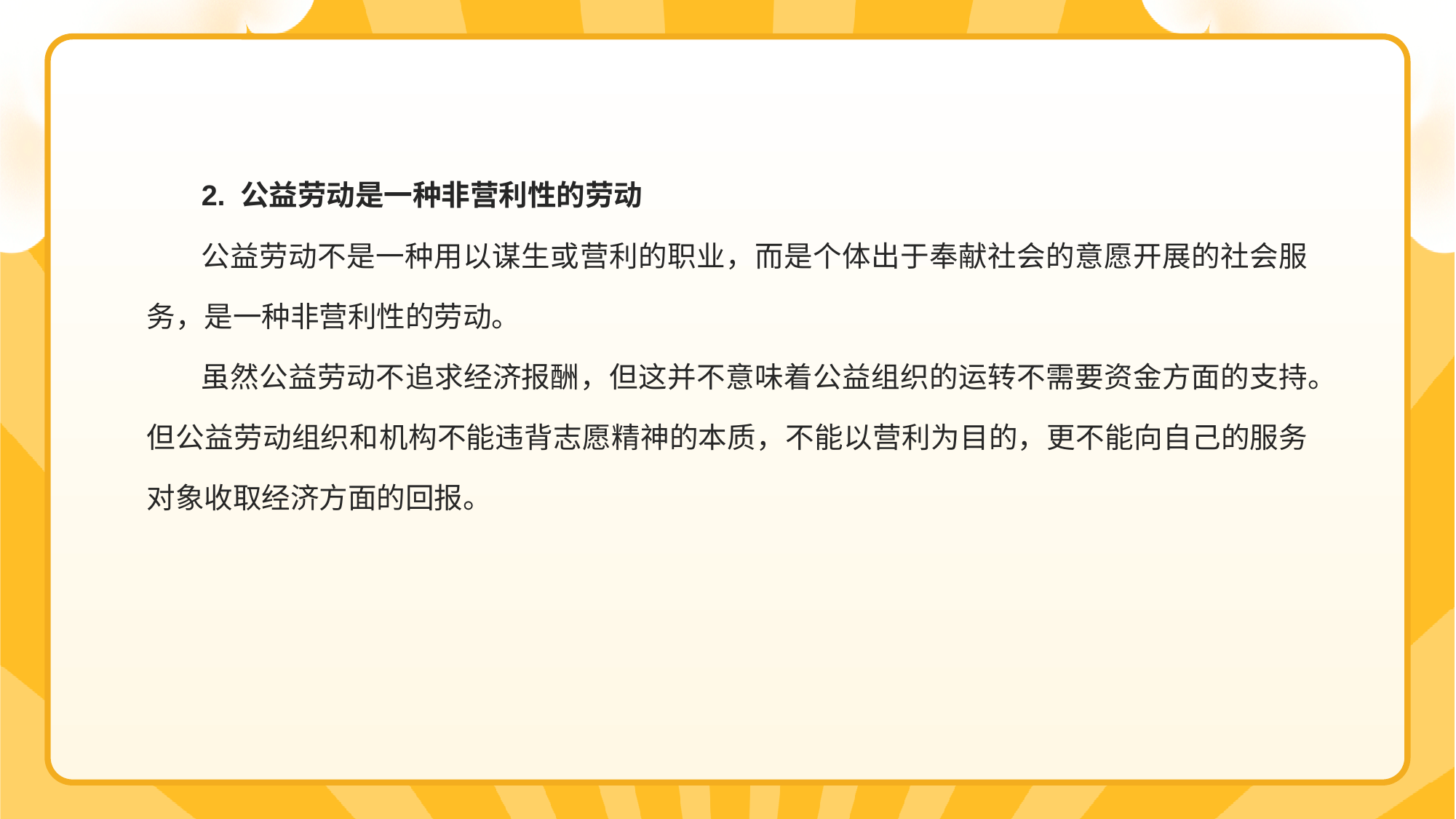

2. 公益劳动是一种非营利性的劳动
公益劳动不是一种用以谋生或营利的职业，而是个体出于奉献社会的意愿开展的社会服务，是一种非营利性的劳动。
虽然公益劳动不追求经济报酬，但这并不意味着公益组织的运转不需要资金方面的支持。但公益劳动组织和机构不能违背志愿精神的本质，不能以营利为目的，更不能向自己的服务对象收取经济方面的回报。